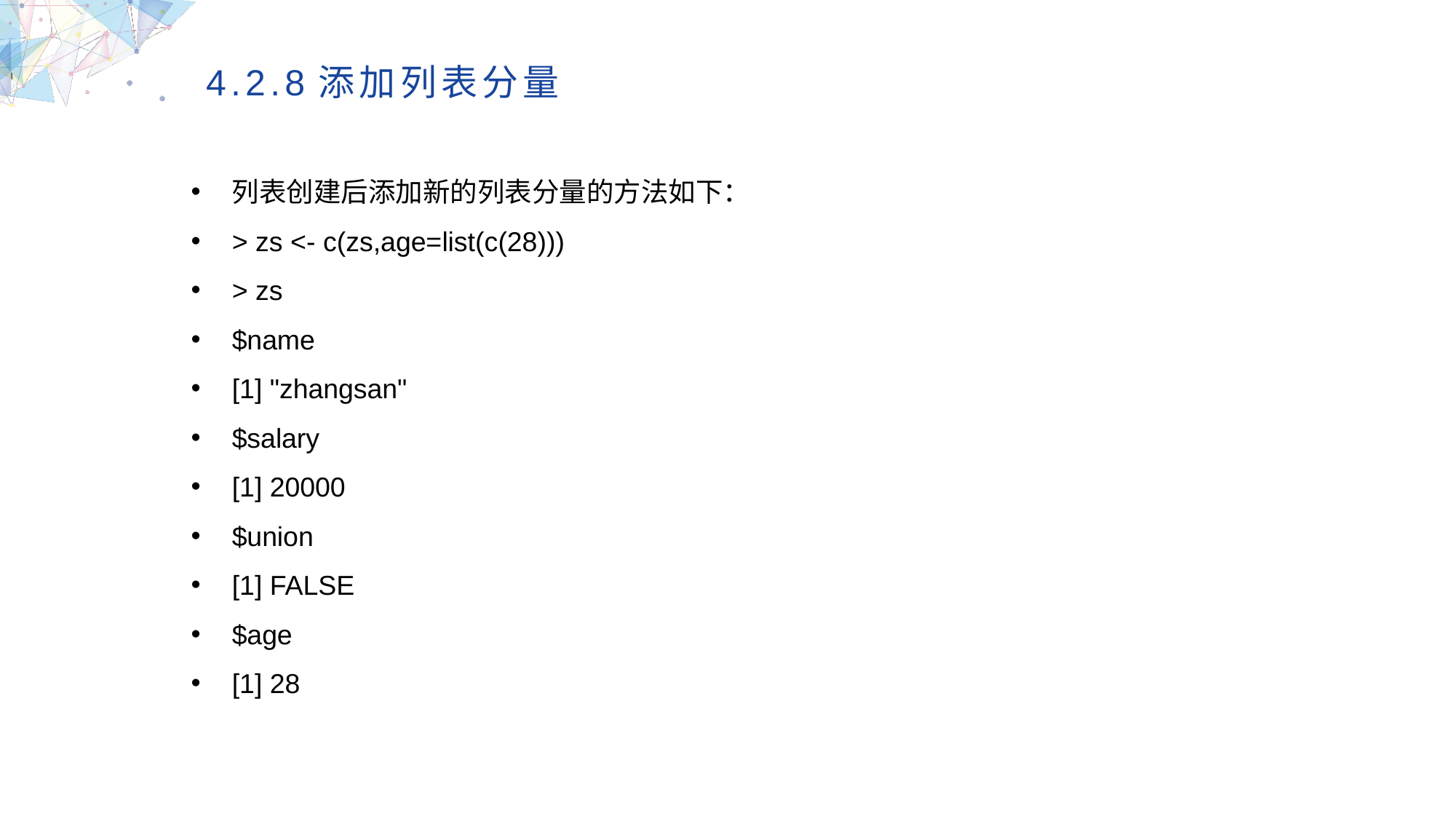

4.2.8添加列表分量
列表创建后添加新的列表分量的方法如下：
> zs <- c(zs,age=list(c(28)))
> zs
$name
[1] "zhangsan"
$salary
[1] 20000
$union
[1] FALSE
$age
[1] 28

MULTIPURPOSE PRESENTATION TEMPLATE | UNIQUE DESIGN
Welcome Message
Please replace text, click add relevant headline, modify the text content, also can copy your content to this directly. Please replace text, click add relevant headline, modify the text content, also can copy your content to this directly.